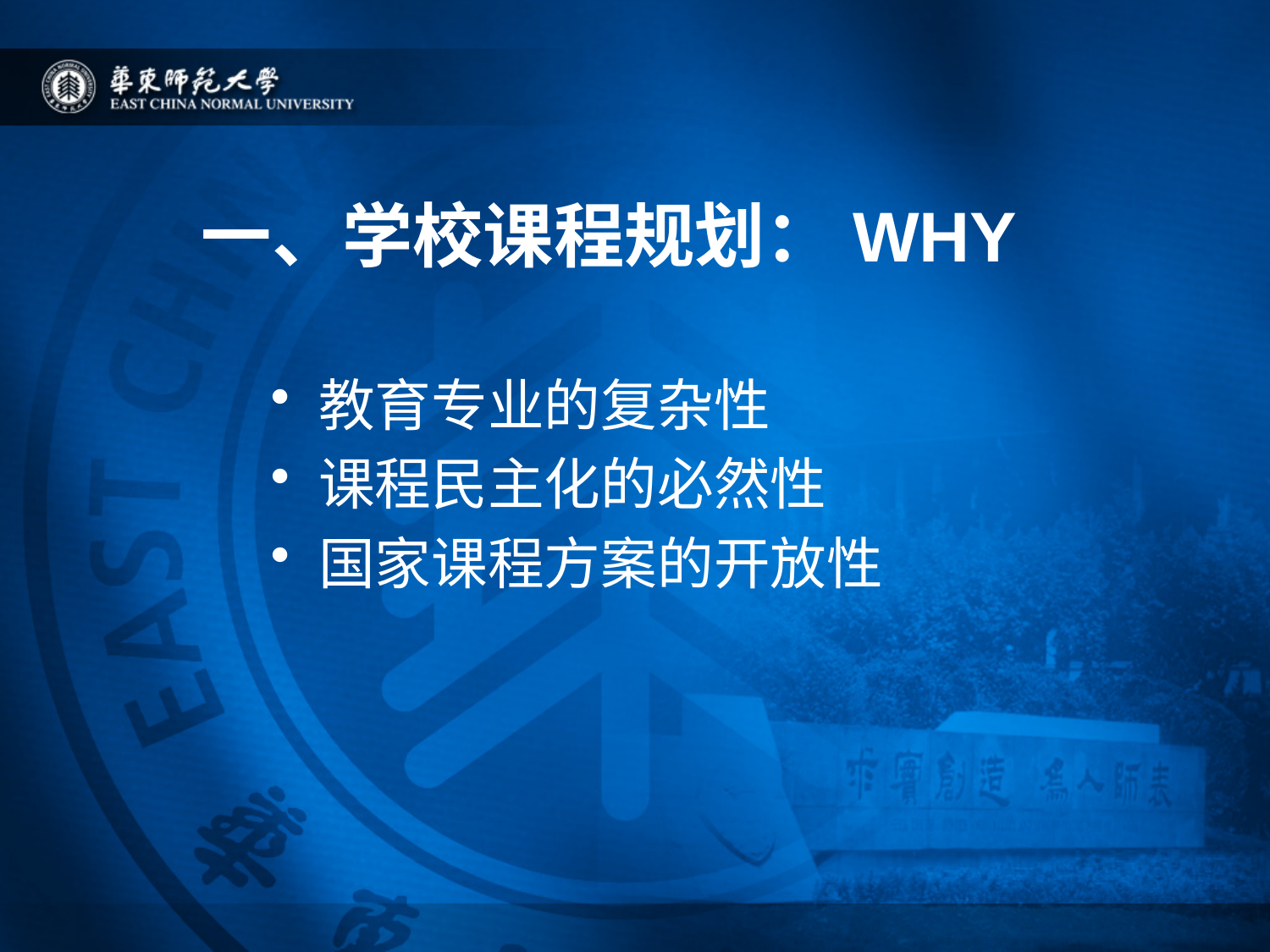

# 一、学校课程规划：WHY
教育专业的复杂性
课程民主化的必然性
国家课程方案的开放性